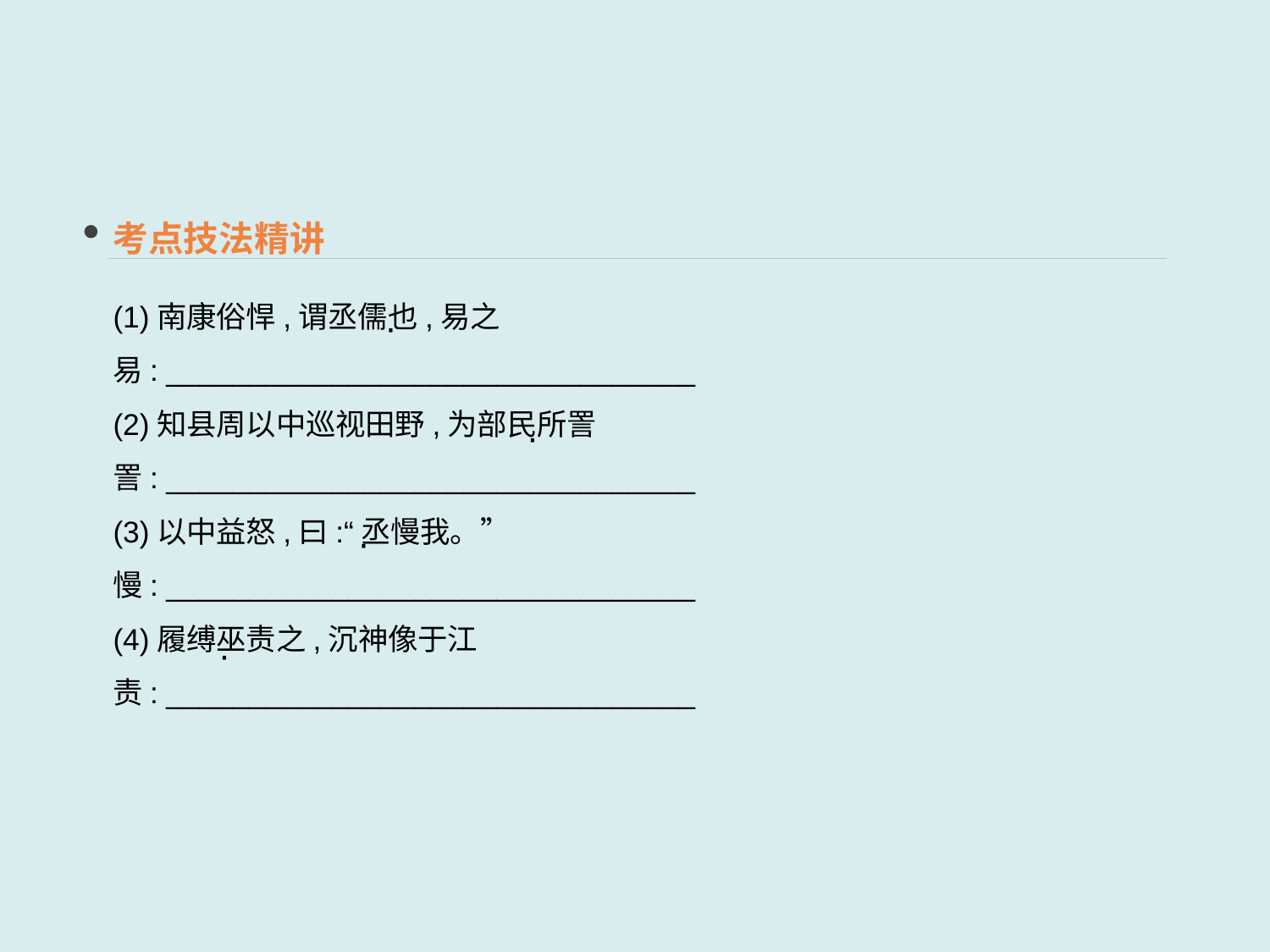

考点技法精讲

(1)南康俗悍,谓丞儒也,易之
易: ________________________________
(2)知县周以中巡视田野,为部民所詈
詈: ________________________________
(3)以中益怒,曰:“丞慢我。”
慢: ________________________________
(4)履缚巫责之,沉神像于江
责: ________________________________

·
·
 ·
 ·